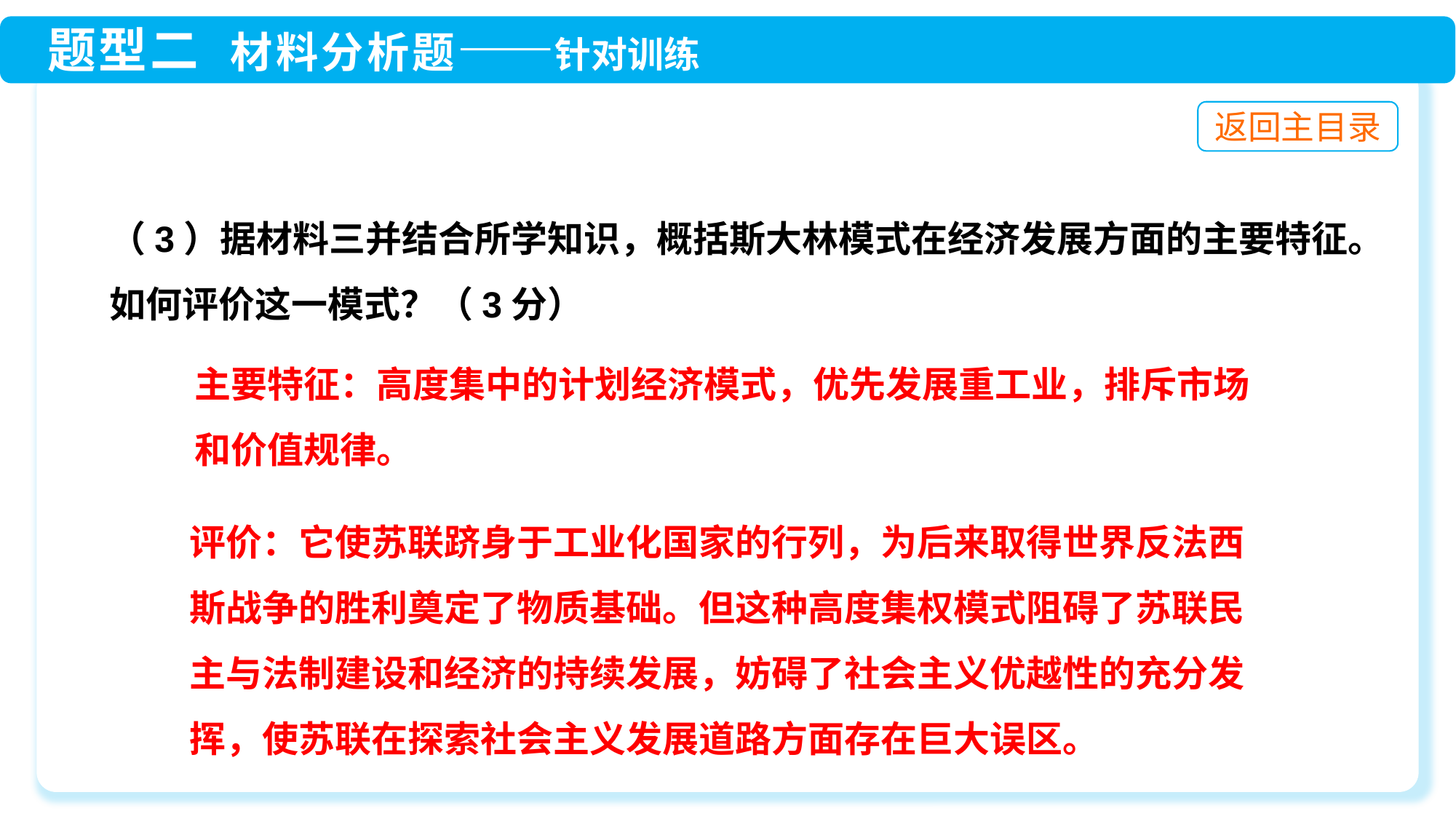

（3）据材料三并结合所学知识，概括斯大林模式在经济发展方面的主要特征。如何评价这一模式？（3分）
主要特征：高度集中的计划经济模式，优先发展重工业，排斥市场和价值规律。
评价：它使苏联跻身于工业化国家的行列，为后来取得世界反法西斯战争的胜利奠定了物质基础。但这种高度集权模式阻碍了苏联民主与法制建设和经济的持续发展，妨碍了社会主义优越性的充分发挥，使苏联在探索社会主义发展道路方面存在巨大误区。